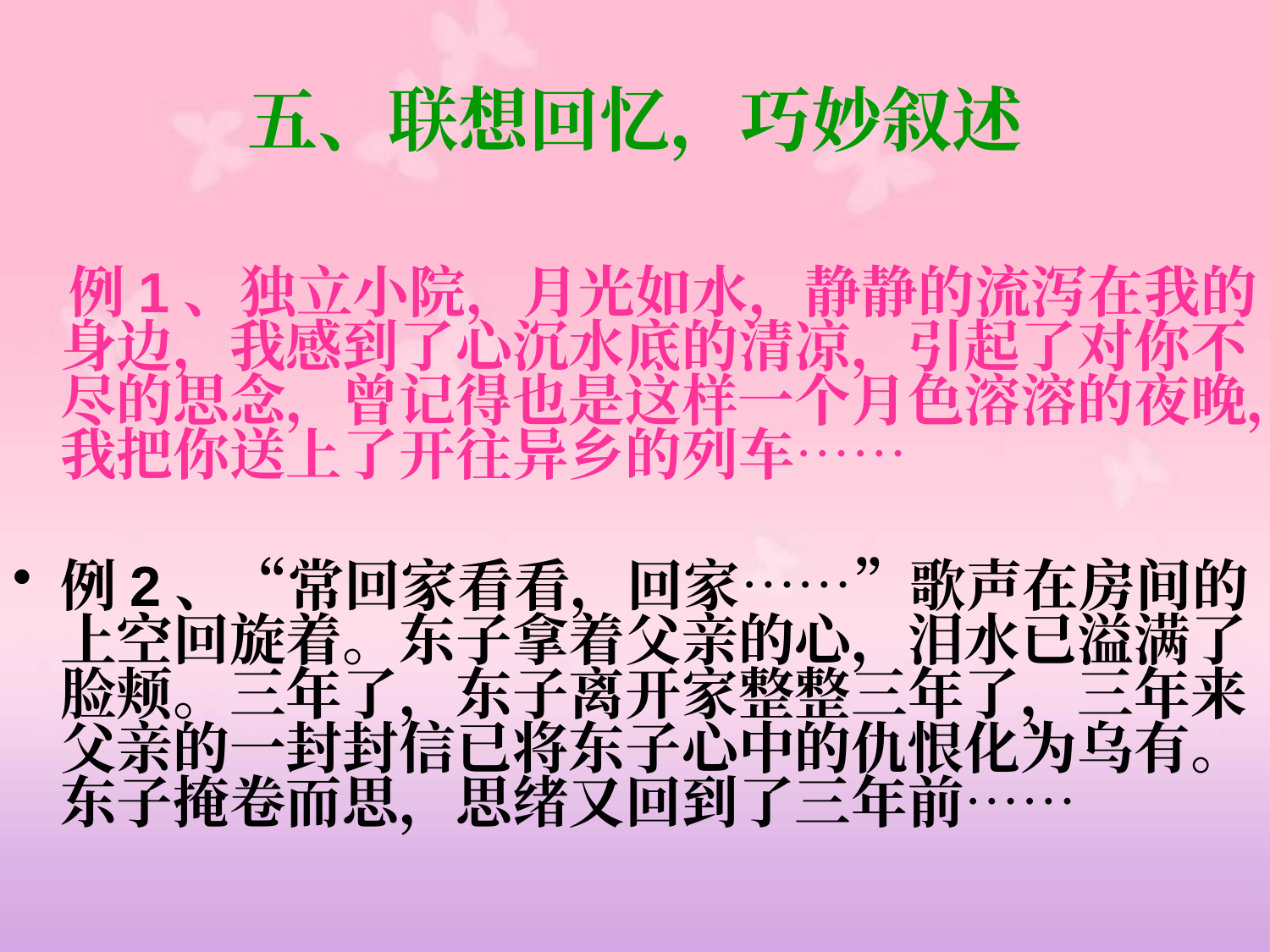

# 五、联想回忆，巧妙叙述

   例1、独立小院，月光如水，静静的流泻在我的身边，我感到了心沉水底的清凉，引起了对你不尽的思念，曾记得也是这样一个月色溶溶的夜晚，我把你送上了开往异乡的列车……

例2、“常回家看看，回家……”歌声在房间的上空回旋着。东子拿着父亲的心，泪水已溢满了脸颊。三年了，东子离开家整整三年了，三年来父亲的一封封信已将东子心中的仇恨化为乌有。东子掩卷而思，思绪又回到了三年前……